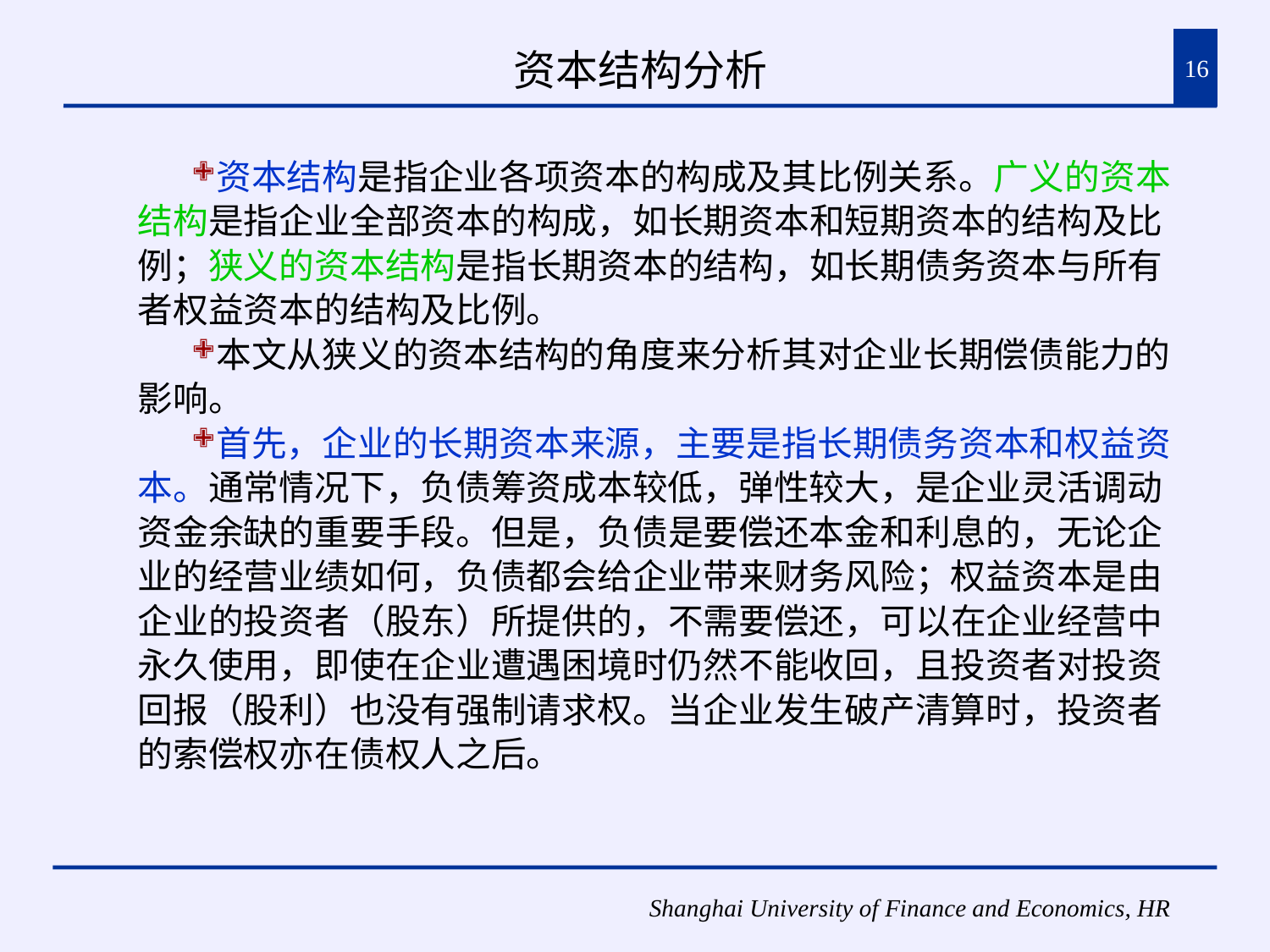

# 资本结构分析
16
资本结构是指企业各项资本的构成及其比例关系。广义的资本结构是指企业全部资本的构成，如长期资本和短期资本的结构及比例；狭义的资本结构是指长期资本的结构，如长期债务资本与所有者权益资本的结构及比例。
本文从狭义的资本结构的角度来分析其对企业长期偿债能力的影响。
首先，企业的长期资本来源，主要是指长期债务资本和权益资本。通常情况下，负债筹资成本较低，弹性较大，是企业灵活调动资金余缺的重要手段。但是，负债是要偿还本金和利息的，无论企业的经营业绩如何，负债都会给企业带来财务风险；权益资本是由企业的投资者（股东）所提供的，不需要偿还，可以在企业经营中永久使用，即使在企业遭遇困境时仍然不能收回，且投资者对投资回报（股利）也没有强制请求权。当企业发生破产清算时，投资者的索偿权亦在债权人之后。